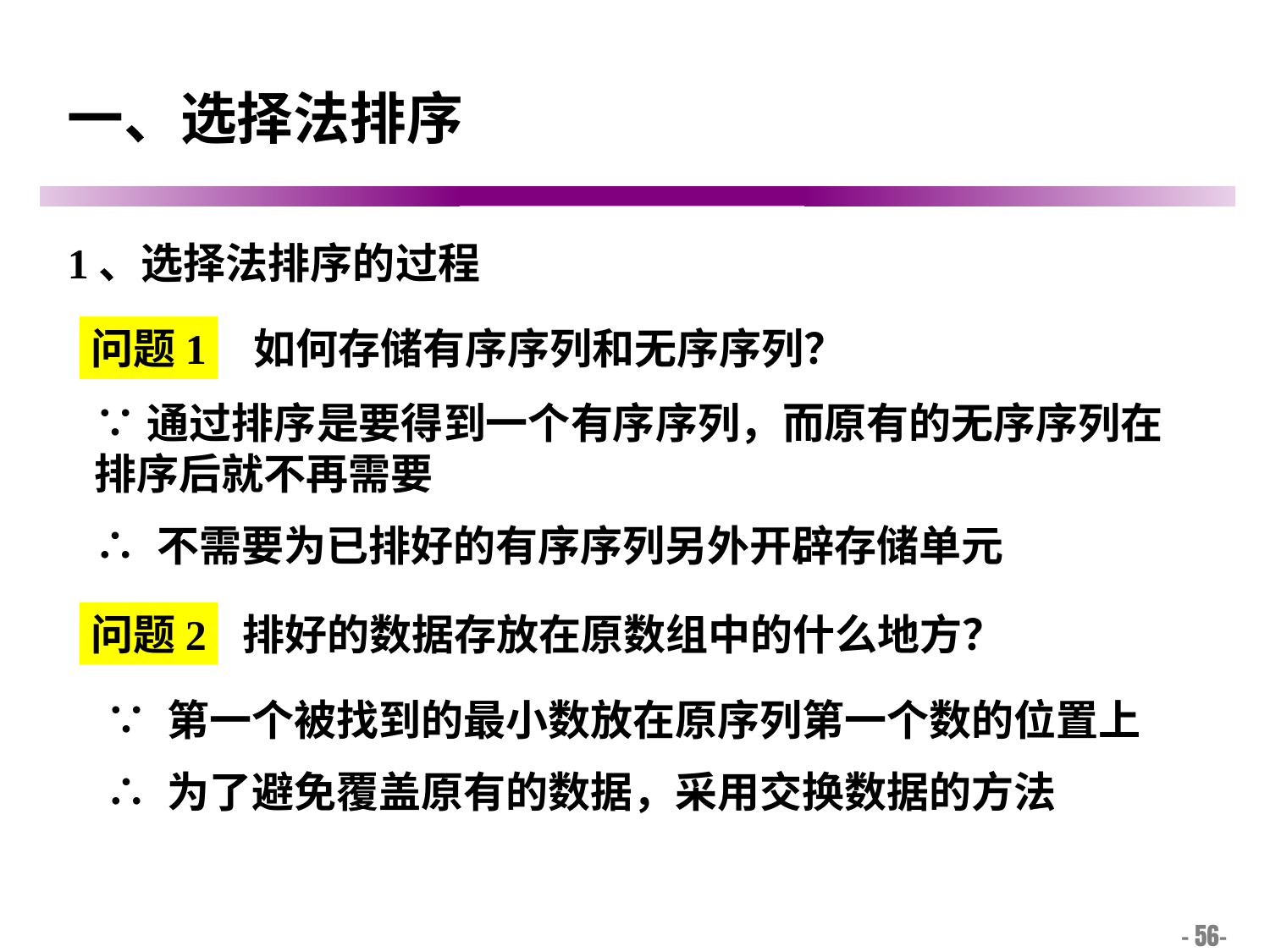

# 一、选择法排序
1、选择法排序的过程
问题1
如何存储有序序列和无序序列？
∵通过排序是要得到一个有序序列，而原有的无序序列在排序后就不再需要
∴ 不需要为已排好的有序序列另外开辟存储单元
问题2
排好的数据存放在原数组中的什么地方？
∵ 第一个被找到的最小数放在原序列第一个数的位置上
∴ 为了避免覆盖原有的数据，采用交换数据的方法
 - 56-